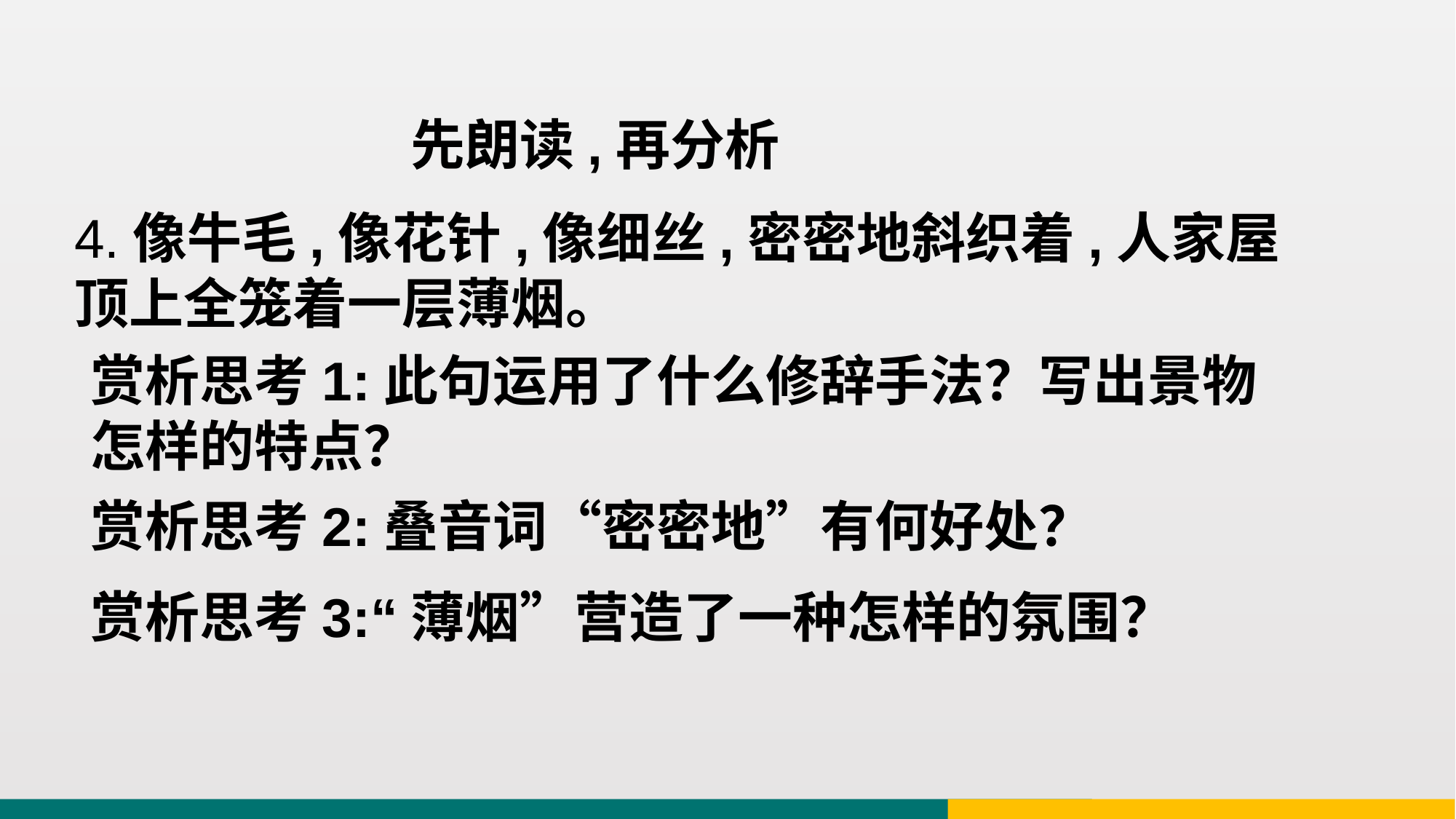

先朗读,再分析
4.像牛毛,像花针,像细丝,密密地斜织着,人家屋顶上全笼着一层薄烟。
赏析思考1:此句运用了什么修辞手法？写出景物
怎样的特点？
赏析思考2:叠音词“密密地”有何好处？
赏析思考3:“薄烟”营造了一种怎样的氛围？